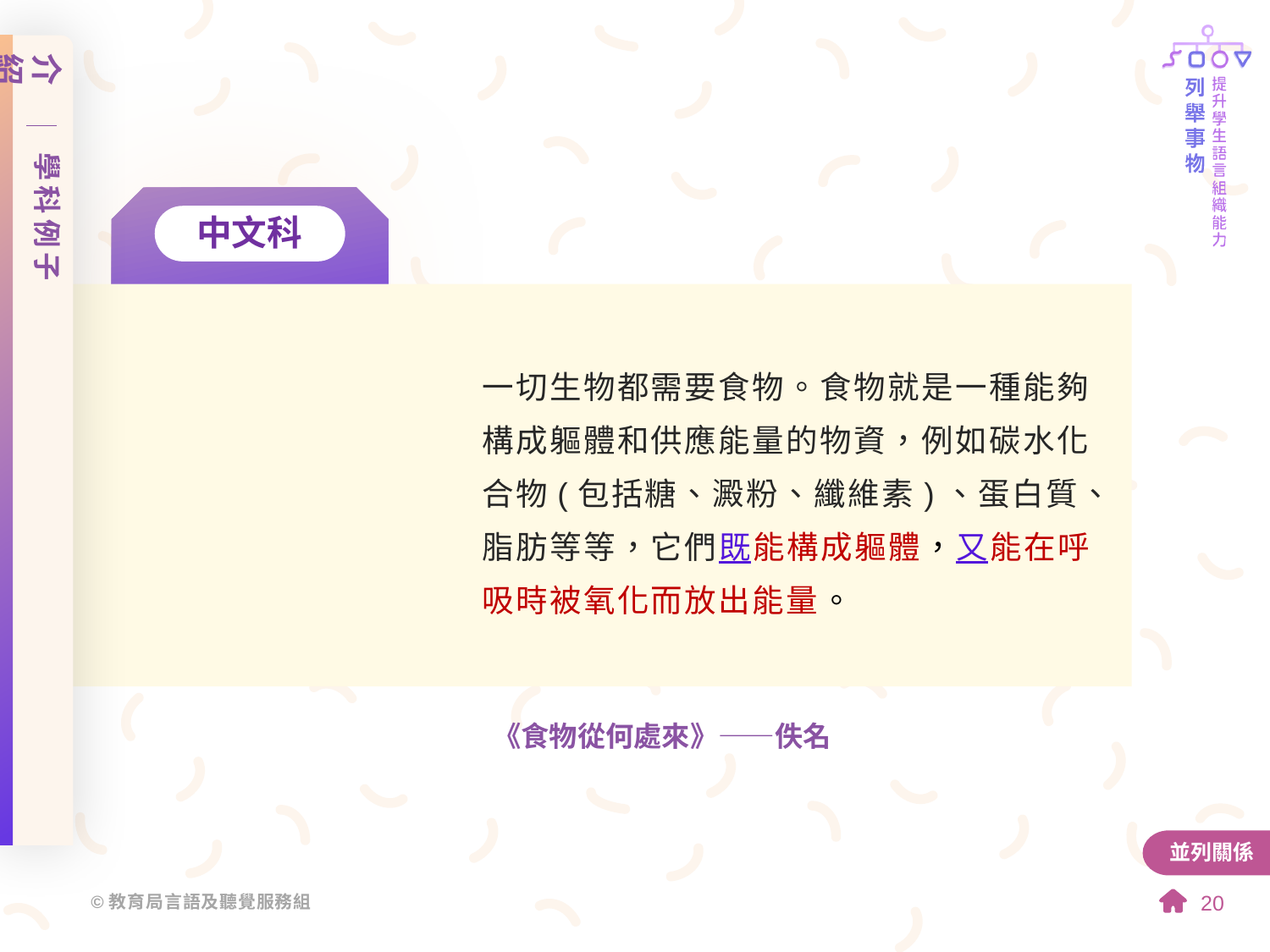

介紹
學科例子

中文科

一切生物都需要食物。食物就是一種能夠構成軀體和供應能量的物資，例如碳水化合物(包括糖、澱粉、纖維素)、蛋白質、脂肪等等，它們既能構成軀體，又能在呼吸時被氧化而放出能量。

《食物從何處來》——佚名

並列關係
20